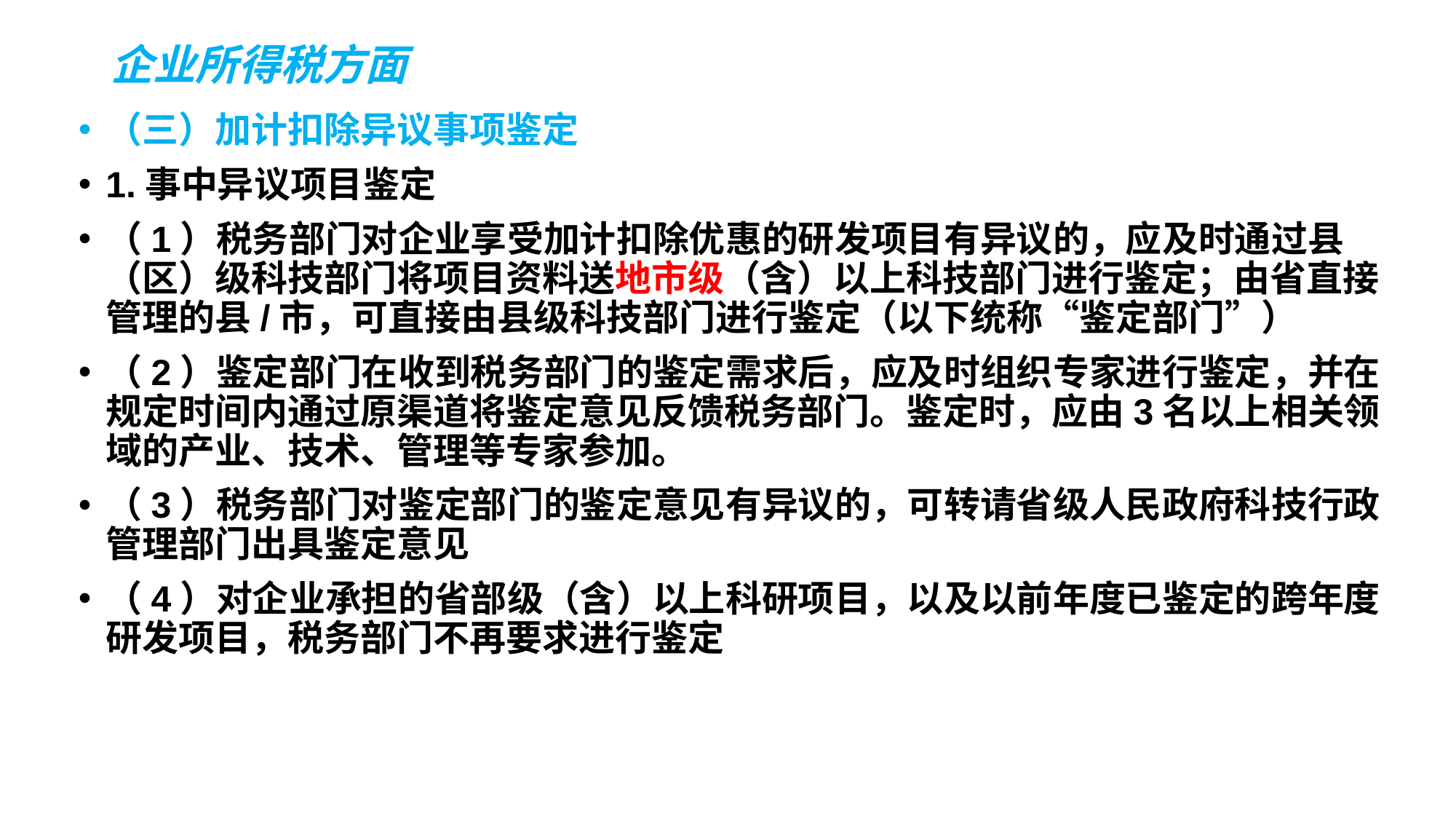

# 企业所得税方面
（三）加计扣除异议事项鉴定
1.事中异议项目鉴定
（1）税务部门对企业享受加计扣除优惠的研发项目有异议的，应及时通过县（区）级科技部门将项目资料送地市级（含）以上科技部门进行鉴定；由省直接管理的县/市，可直接由县级科技部门进行鉴定（以下统称“鉴定部门”）
（2）鉴定部门在收到税务部门的鉴定需求后，应及时组织专家进行鉴定，并在规定时间内通过原渠道将鉴定意见反馈税务部门。鉴定时，应由3名以上相关领域的产业、技术、管理等专家参加。
（3）税务部门对鉴定部门的鉴定意见有异议的，可转请省级人民政府科技行政管理部门出具鉴定意见
（4）对企业承担的省部级（含）以上科研项目，以及以前年度已鉴定的跨年度研发项目，税务部门不再要求进行鉴定